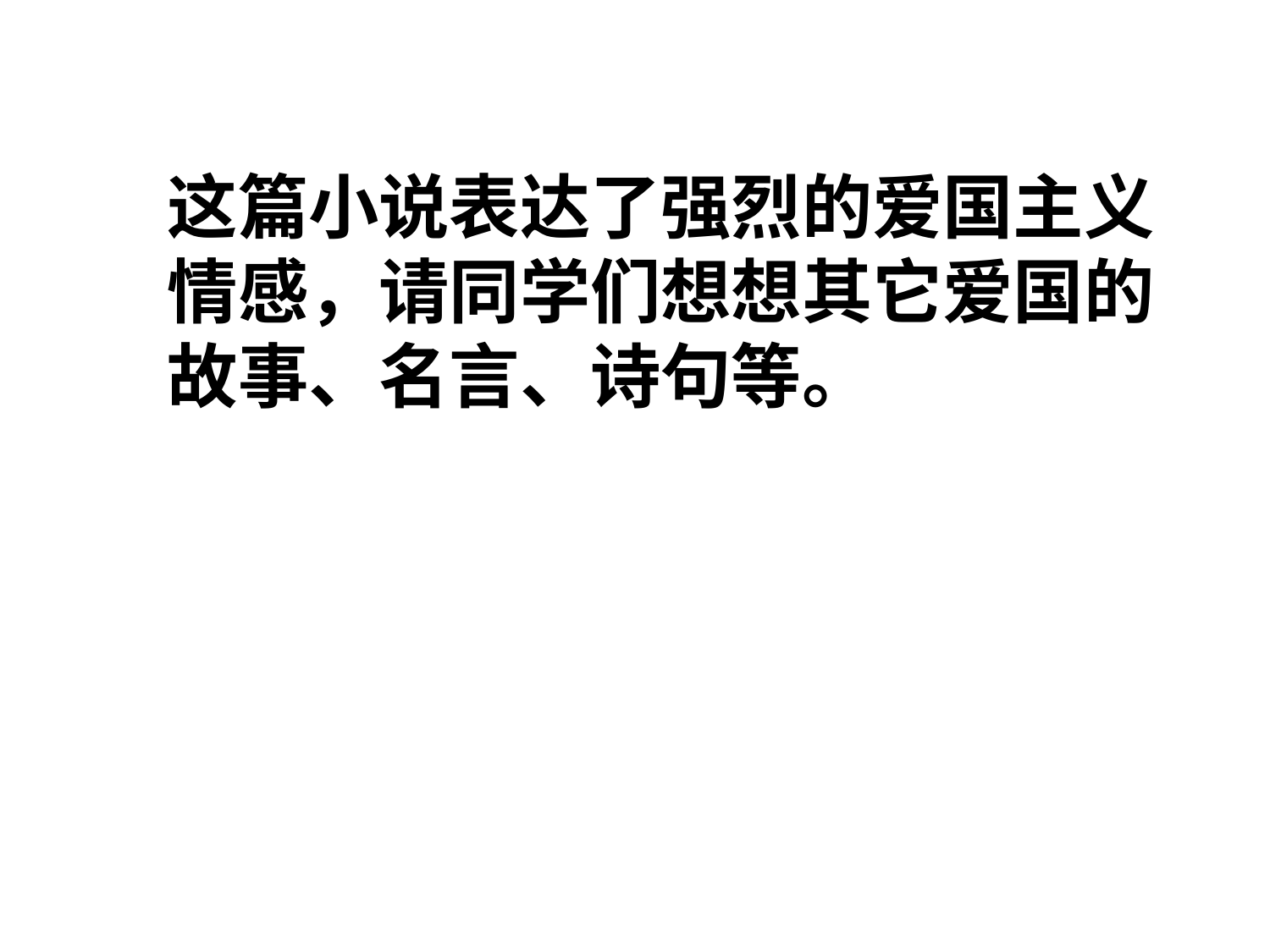

这篇小说表达了强烈的爱国主义情感，请同学们想想其它爱国的故事、名言、诗句等。